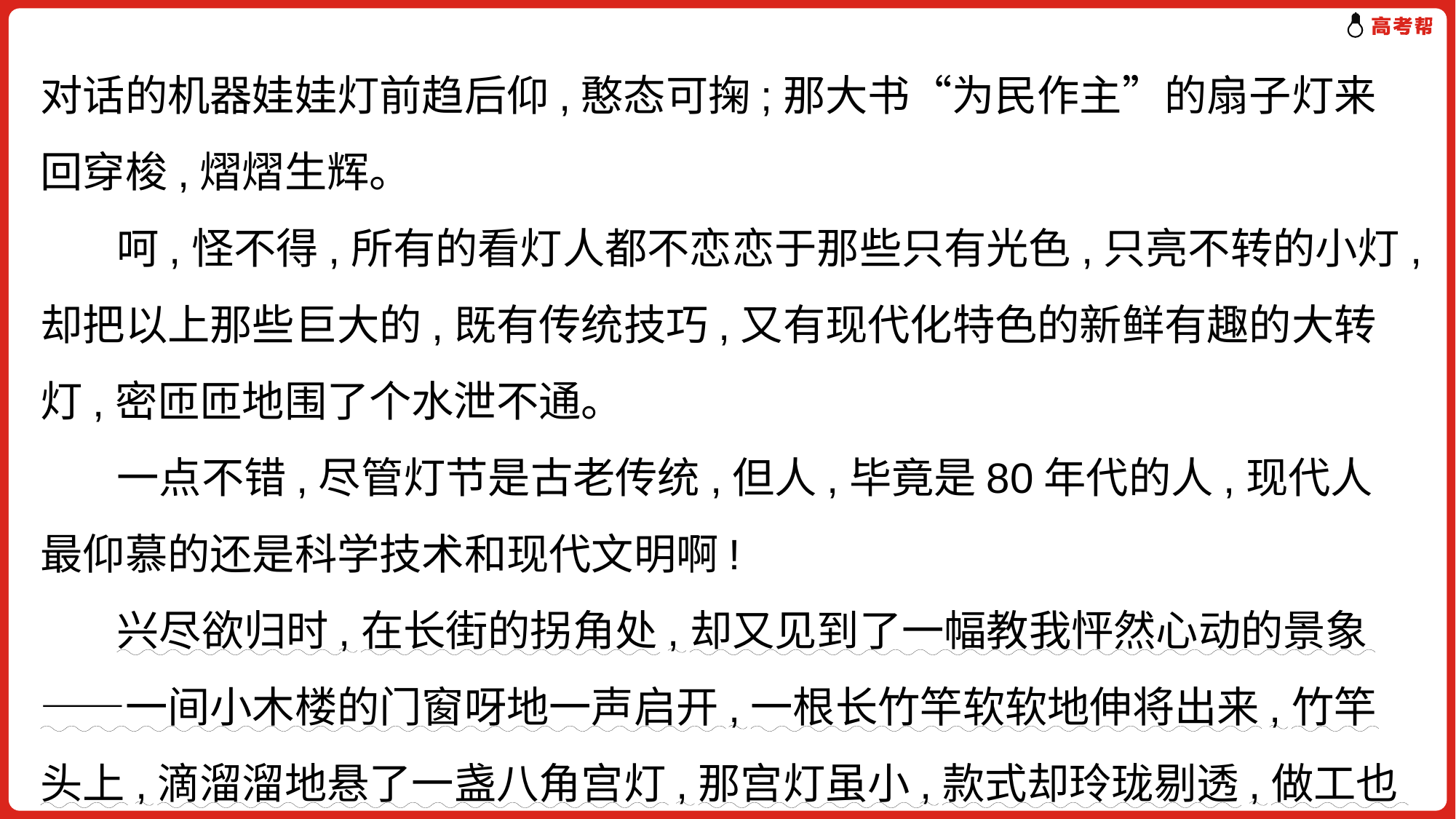

对话的机器娃娃灯前趋后仰,憨态可掬;那大书“为民作主”的扇子灯来回穿梭,熠熠生辉。
       呵,怪不得,所有的看灯人都不恋恋于那些只有光色,只亮不转的小灯,却把以上那些巨大的,既有传统技巧,又有现代化特色的新鲜有趣的大转灯,密匝匝地围了个水泄不通。
       一点不错,尽管灯节是古老传统,但人,毕竟是80年代的人,现代人最仰慕的还是科学技术和现代文明啊!
       兴尽欲归时,在长街的拐角处,却又见到了一幅教我怦然心动的景象——一间小木楼的门窗呀地一声启开,一根长竹竿软软地伸将出来,竹竿头上,滴溜溜地悬了一盏八角宫灯,那宫灯虽小,款式却玲珑剔透,做工也极精致细